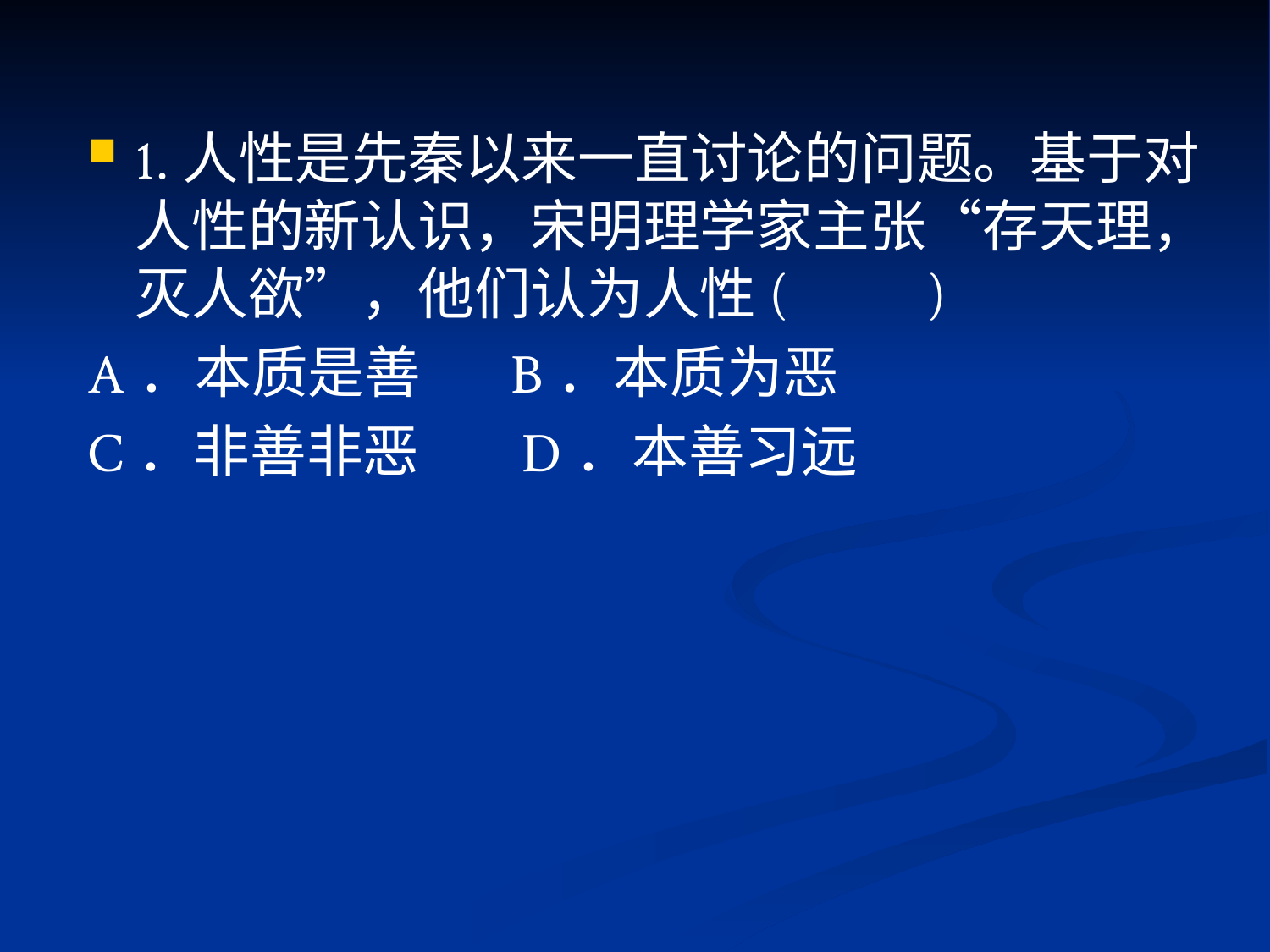

1.人性是先秦以来一直讨论的问题。基于对人性的新认识，宋明理学家主张“存天理，灭人欲”，他们认为人性(　　)
A．本质是善      B．本质为恶
C．非善非恶       D．本善习远